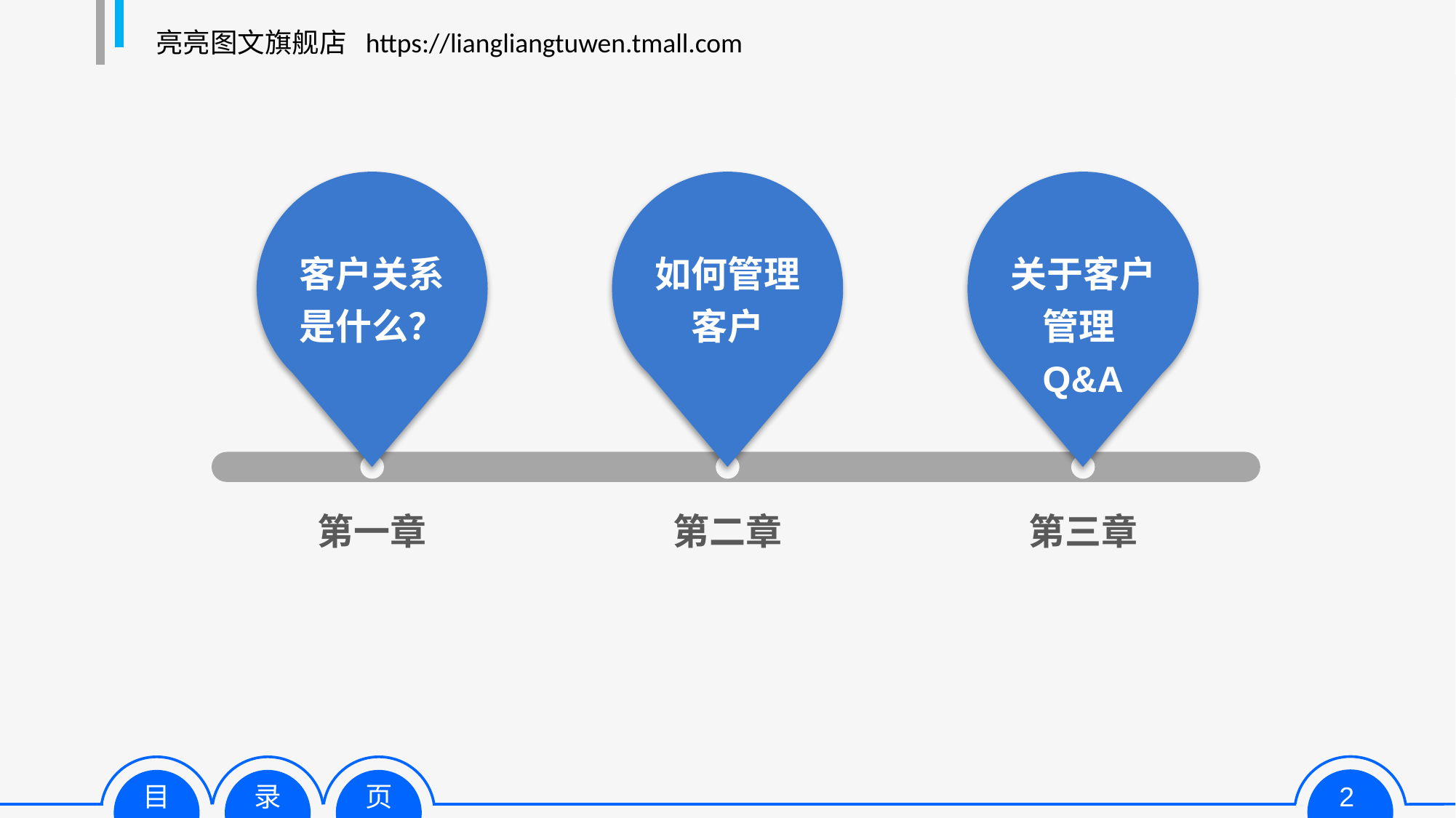

亮亮图文旗舰店  https://liangliangtuwen.tmall.com

客户关系是什么？
如何管理客户
关于客户管理Q&A

第一章
第二章
第三章

目
录
2
页